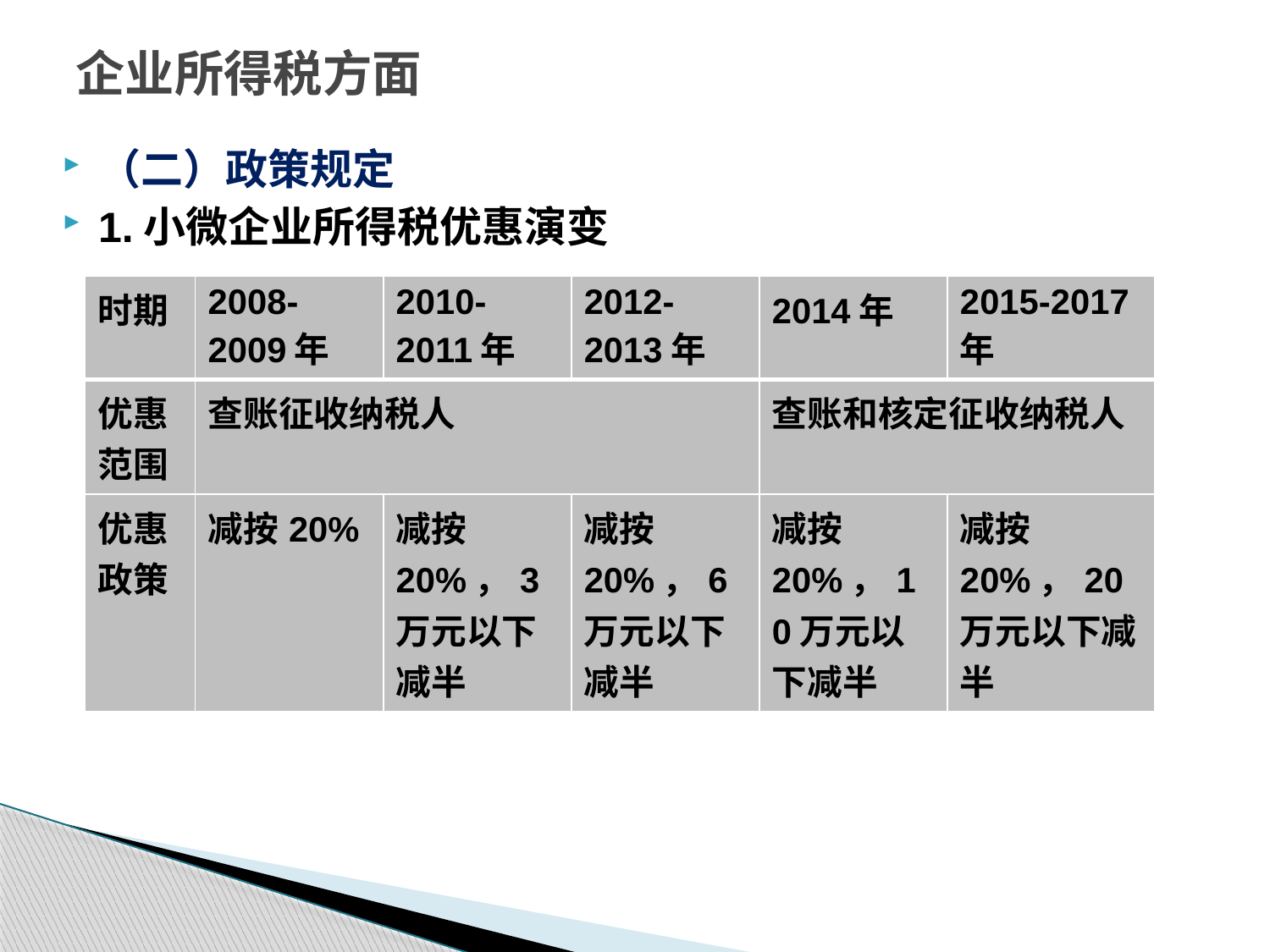

# 企业所得税方面
（二）政策规定
1.小微企业所得税优惠演变

| 时期 | 2008-2009年 | 2010-2011年 | 2012-2013年 | 2014年 | 2015-2017年 |
| --- | --- | --- | --- | --- | --- |
| 优惠范围 | 查账征收纳税人 |  |  | 查账和核定征收纳税人 |  |
| 优惠政策 | 减按20% | 减按20%，3万元以下减半 | 减按20%，6万元以下减半 | 减按20%，10万元以下减半 | 减按20%，20万元以下减半 |